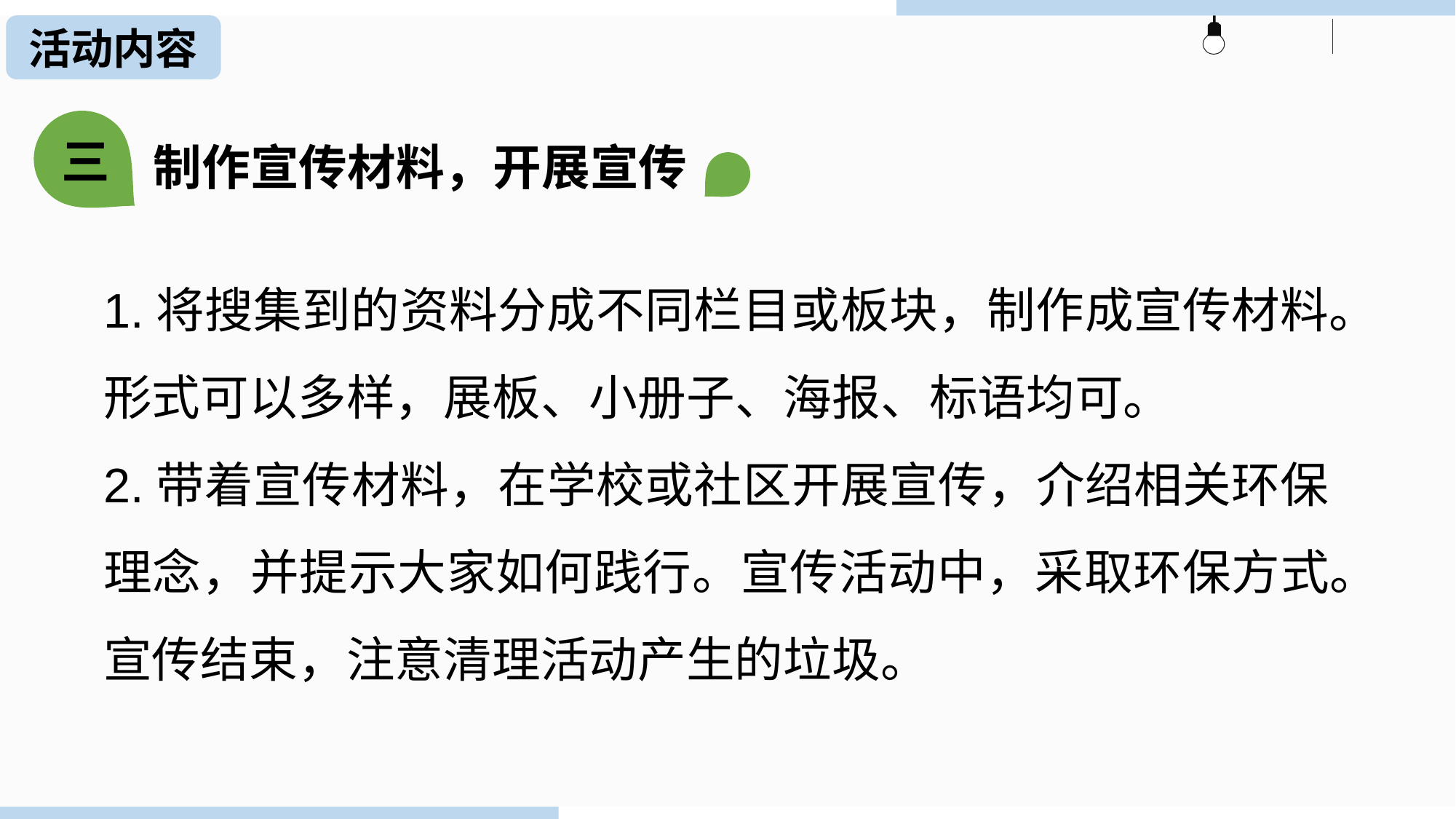

活动内容

三
制作宣传材料，开展宣传

1.将搜集到的资料分成不同栏目或板块，制作成宣传材料。形式可以多样，展板、小册子、海报、标语均可。
2.带着宣传材料，在学校或社区开展宣传，介绍相关环保理念，并提示大家如何践行。宣传活动中，采取环保方式。宣传结束，注意清理活动产生的垃圾。